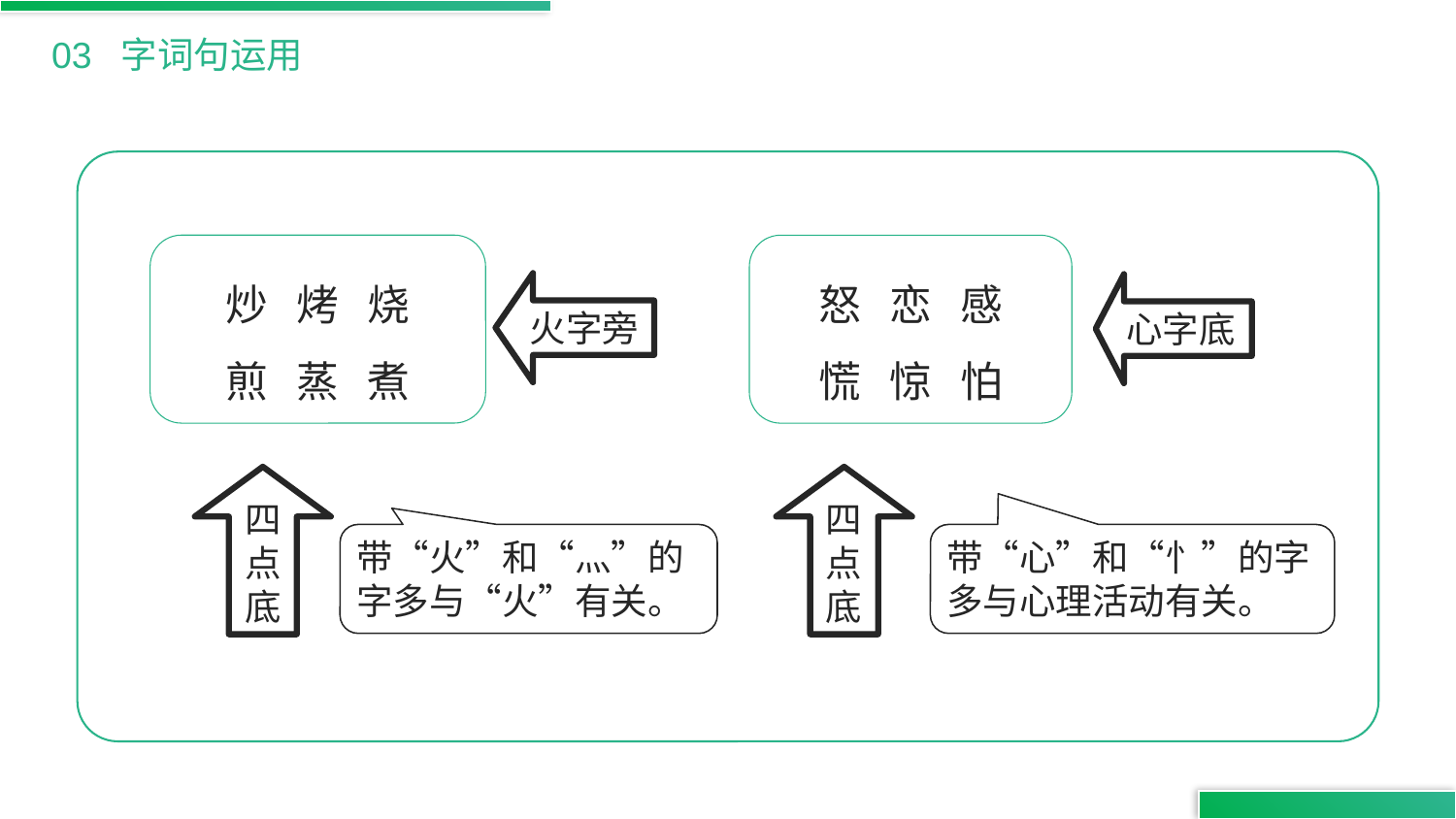

03  字词句运用
炒   烤   烧
煎   蒸   煮
怒   恋   感
慌   惊   怕
火字旁
心字底
四点底
四点底
带“心”和“忄”的字多与心理活动有关。
带“火”和“灬”的字多与“火”有关。